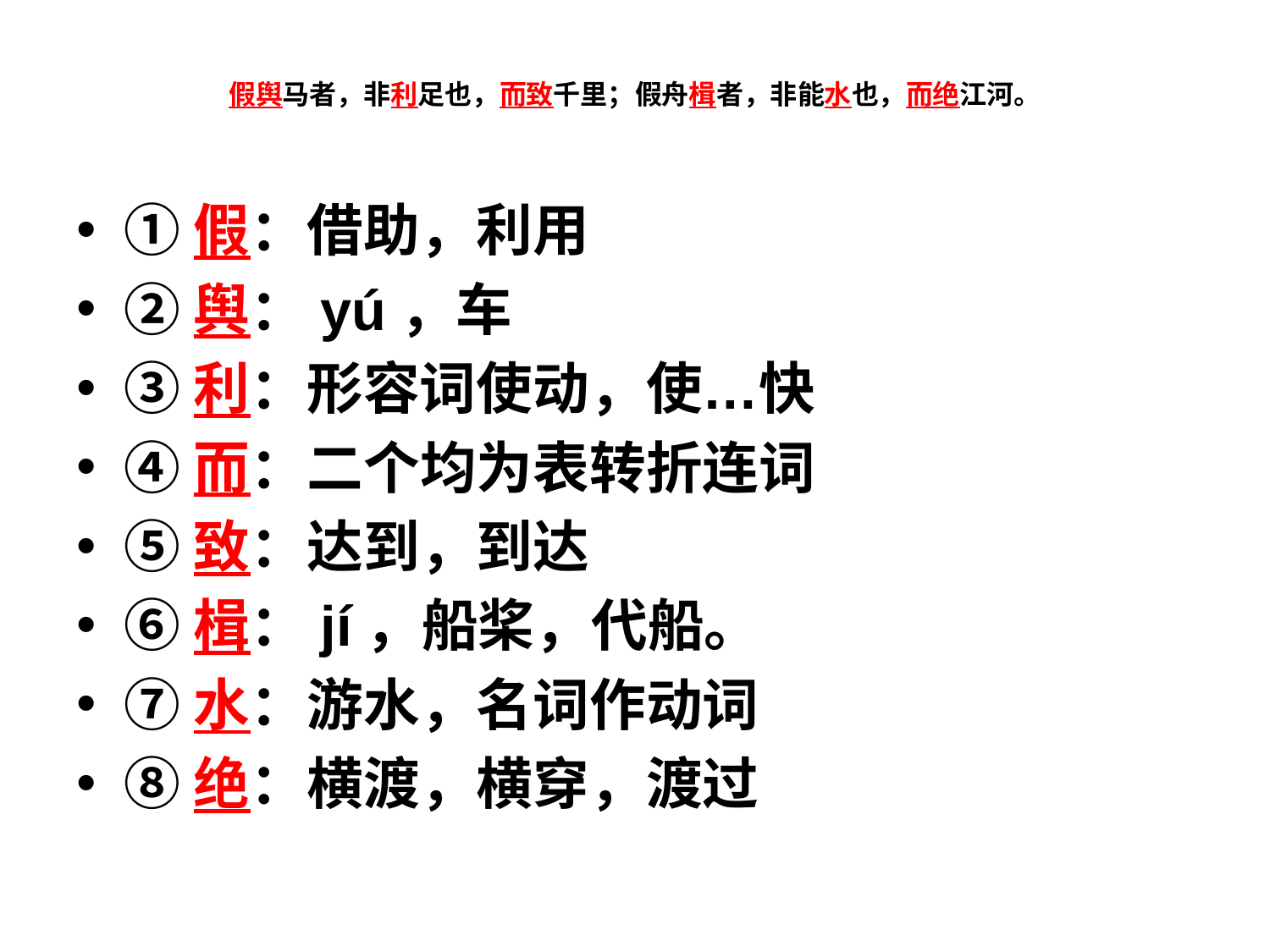

# 假舆马者，非利足也，而致千里；假舟楫者，非能水也，而绝江河。
①假：借助，利用
②舆：yú，车
③利：形容词使动，使…快
④而：二个均为表转折连词
⑤致：达到，到达
⑥楫：jí，船桨，代船。
⑦水：游水，名词作动词
⑧绝：横渡，横穿，渡过